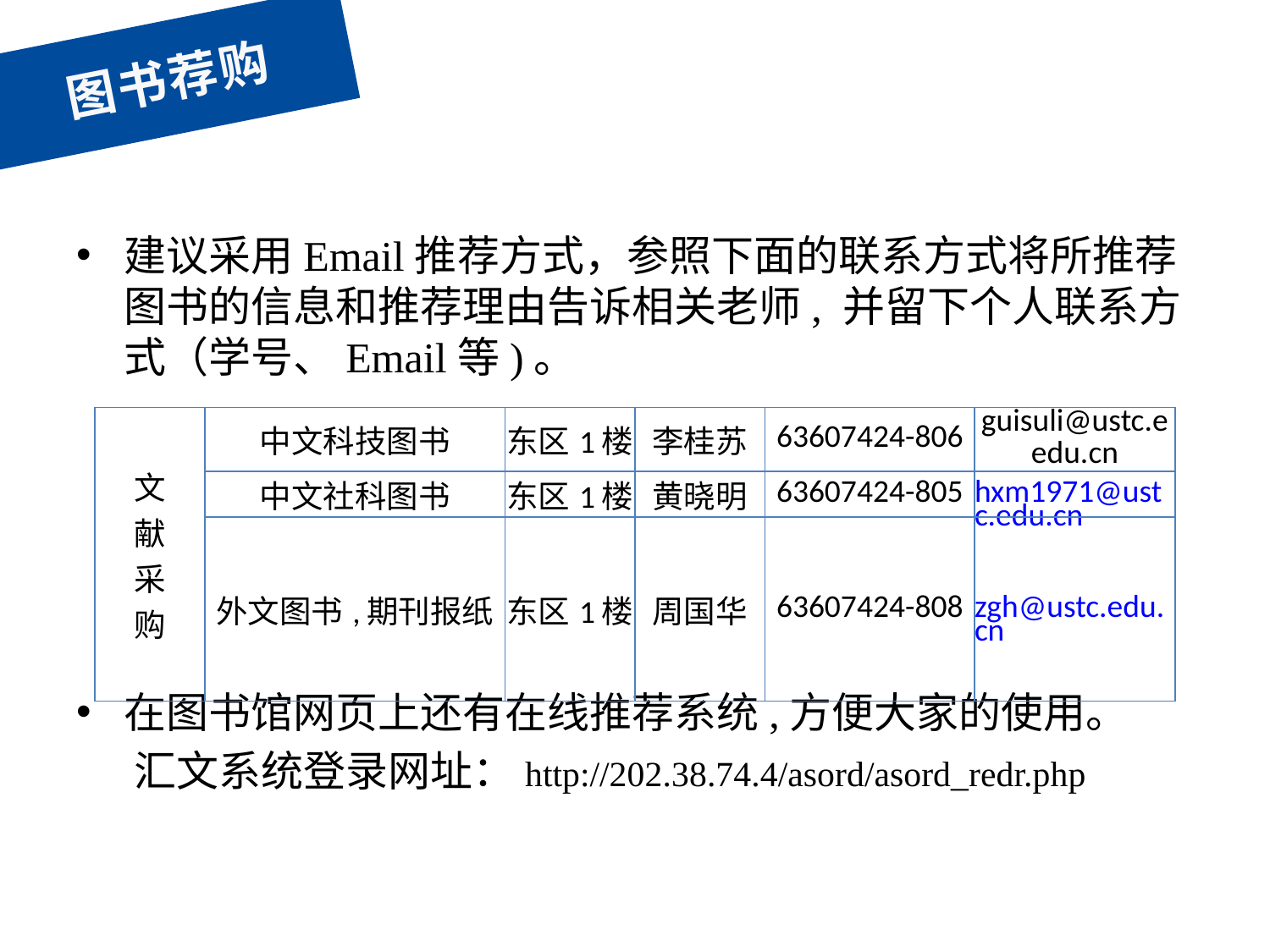

图书荐购
建议采用Email推荐方式，参照下面的联系方式将所推荐图书的信息和推荐理由告诉相关老师, 并留下个人联系方式（学号、Email等)。

在图书馆网页上还有在线推荐系统,方便大家的使用。
     汇文系统登录网址：http://202.38.74.4/asord/asord_redr.php
| 文 献 采 购 | 中文科技图书 | 东区1楼 | 李桂苏 | 63607424-806 | guisuli@ustc.eedu.cn |
| --- | --- | --- | --- | --- | --- |
|  | 中文社科图书 | 东区1楼 | 黄晓明 | 63607424-805 | hxm1971@ustc.edu.cn |
|  | 外文图书,期刊报纸 | 东区1楼 | 周国华 | 63607424-808 | zgh@ustc.edu.cn |